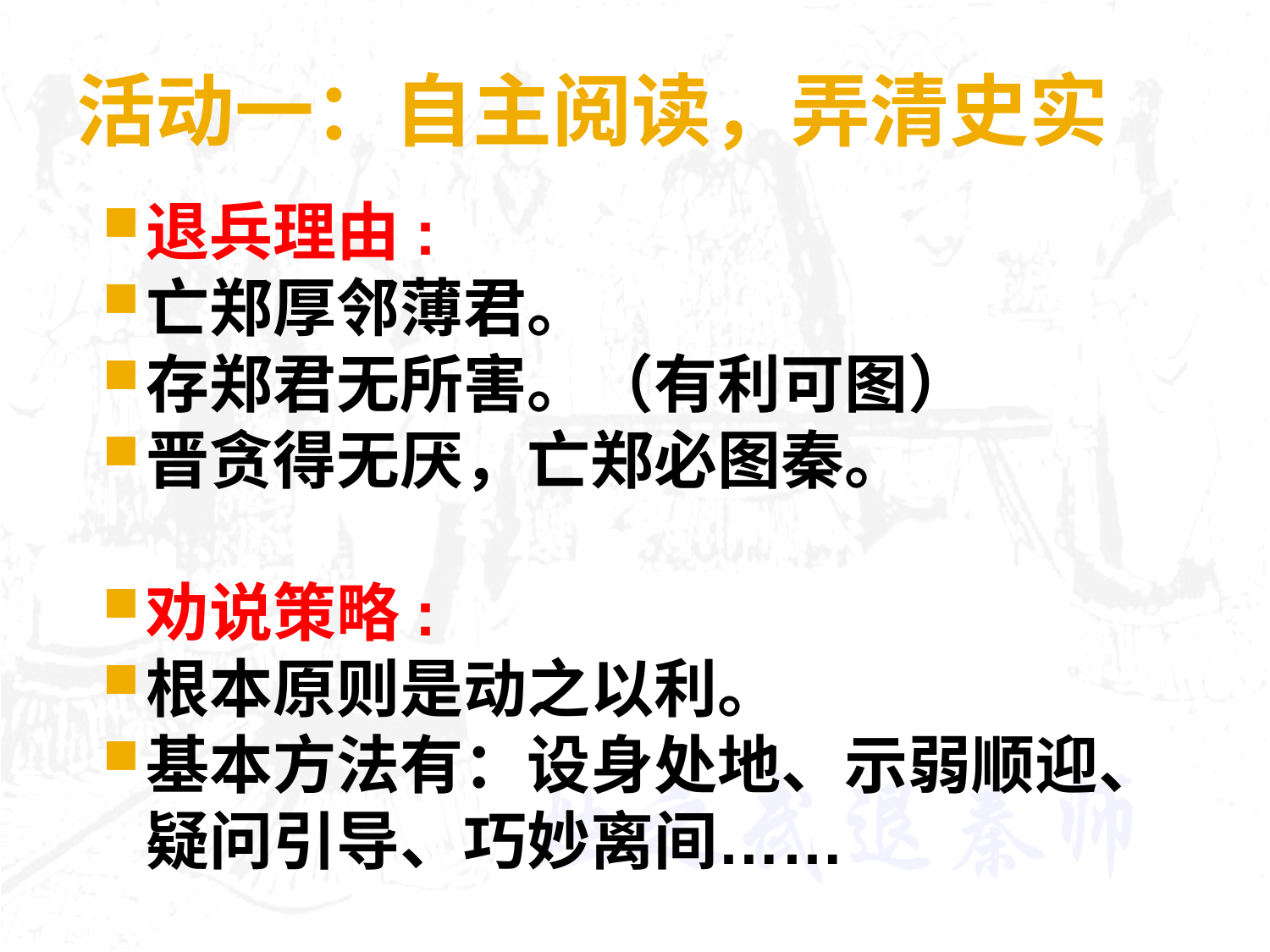

# 活动一：自主阅读，弄清史实
退兵理由:
亡郑厚邻薄君。
存郑君无所害。（有利可图）
晋贪得无厌，亡郑必图秦。

劝说策略:
根本原则是动之以利。
基本方法有：设身处地、示弱顺迎、疑问引导、巧妙离间……